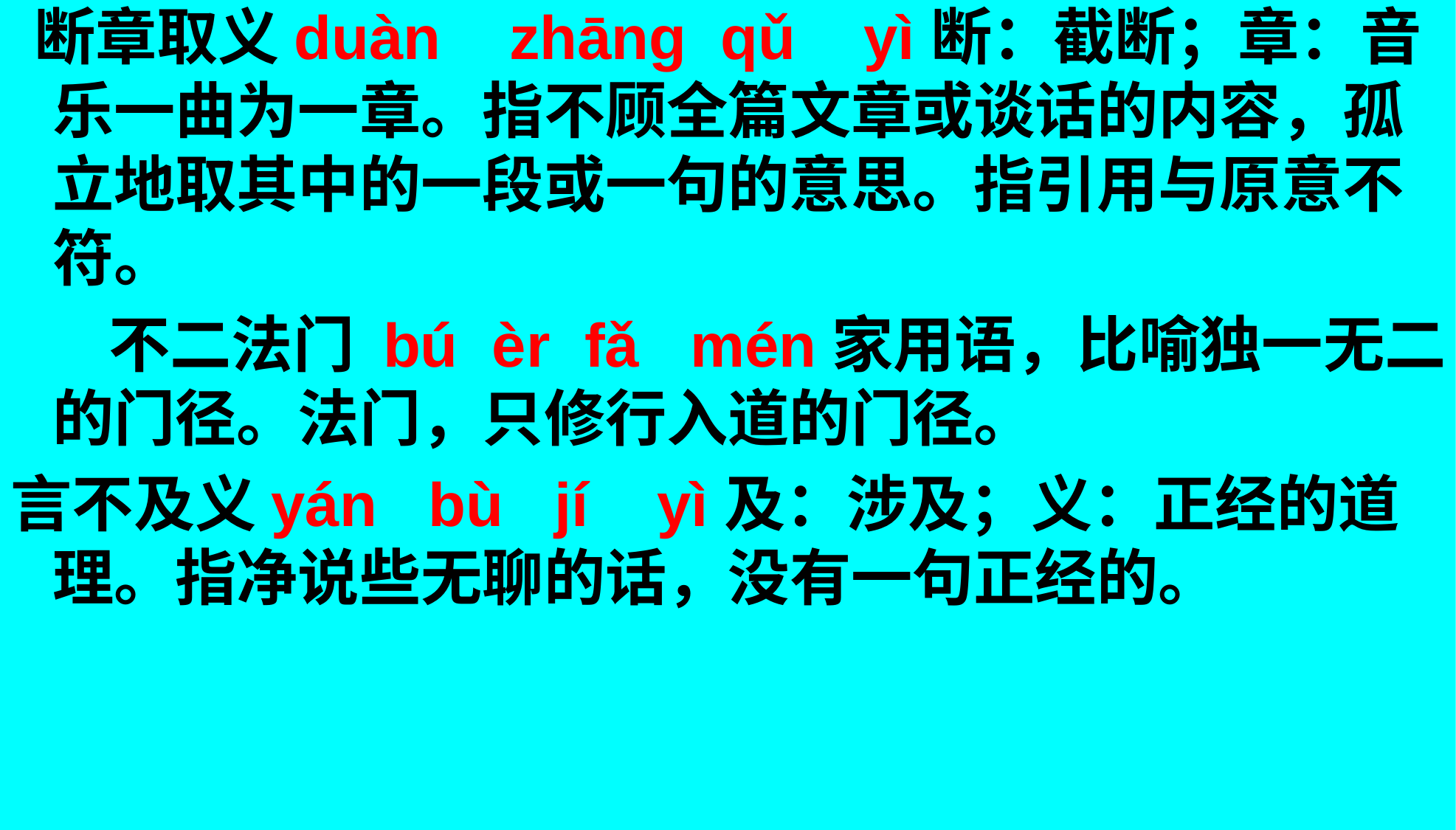

断章取义duàn    zhāng  qǔ    yì断：截断；章：音乐一曲为一章。指不顾全篇文章或谈话的内容，孤立地取其中的一段或一句的意思。指引用与原意不符。
      不二法门 bú  èr  fǎ   mén家用语，比喻独一无二的门径。法门，只修行入道的门径。
言不及义yán   bù   jí    yì及：涉及；义：正经的道理。指净说些无聊的话，没有一句正经的。

#